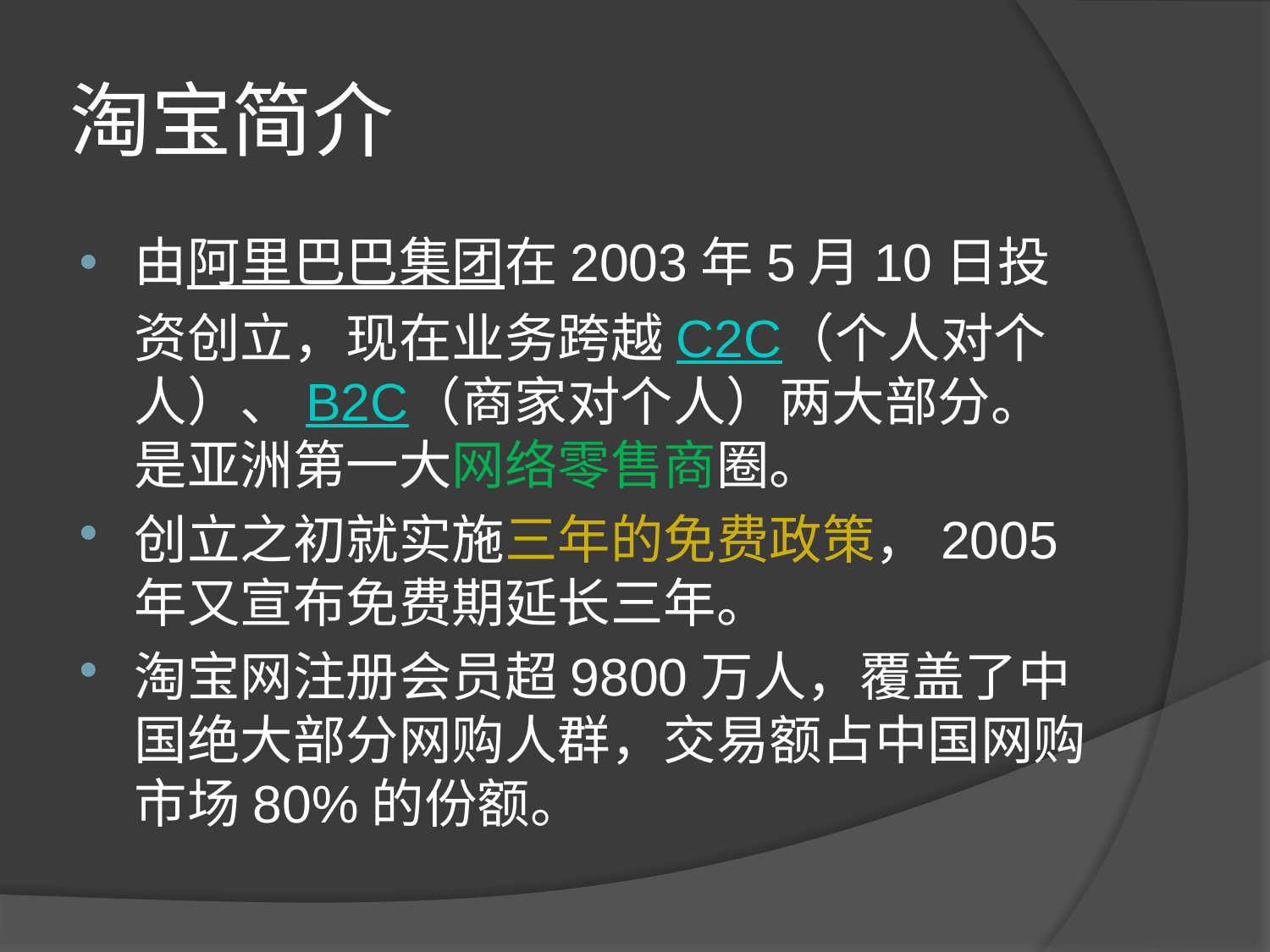

# 淘宝简介
由阿里巴巴集团在2003年5月10日投资创立，现在业务跨越C2C（个人对个人）、B2C（商家对个人）两大部分。是亚洲第一大网络零售商圈。
创立之初就实施三年的免费政策，2005年又宣布免费期延长三年。
淘宝网注册会员超9800万人，覆盖了中国绝大部分网购人群，交易额占中国网购市场80%的份额。